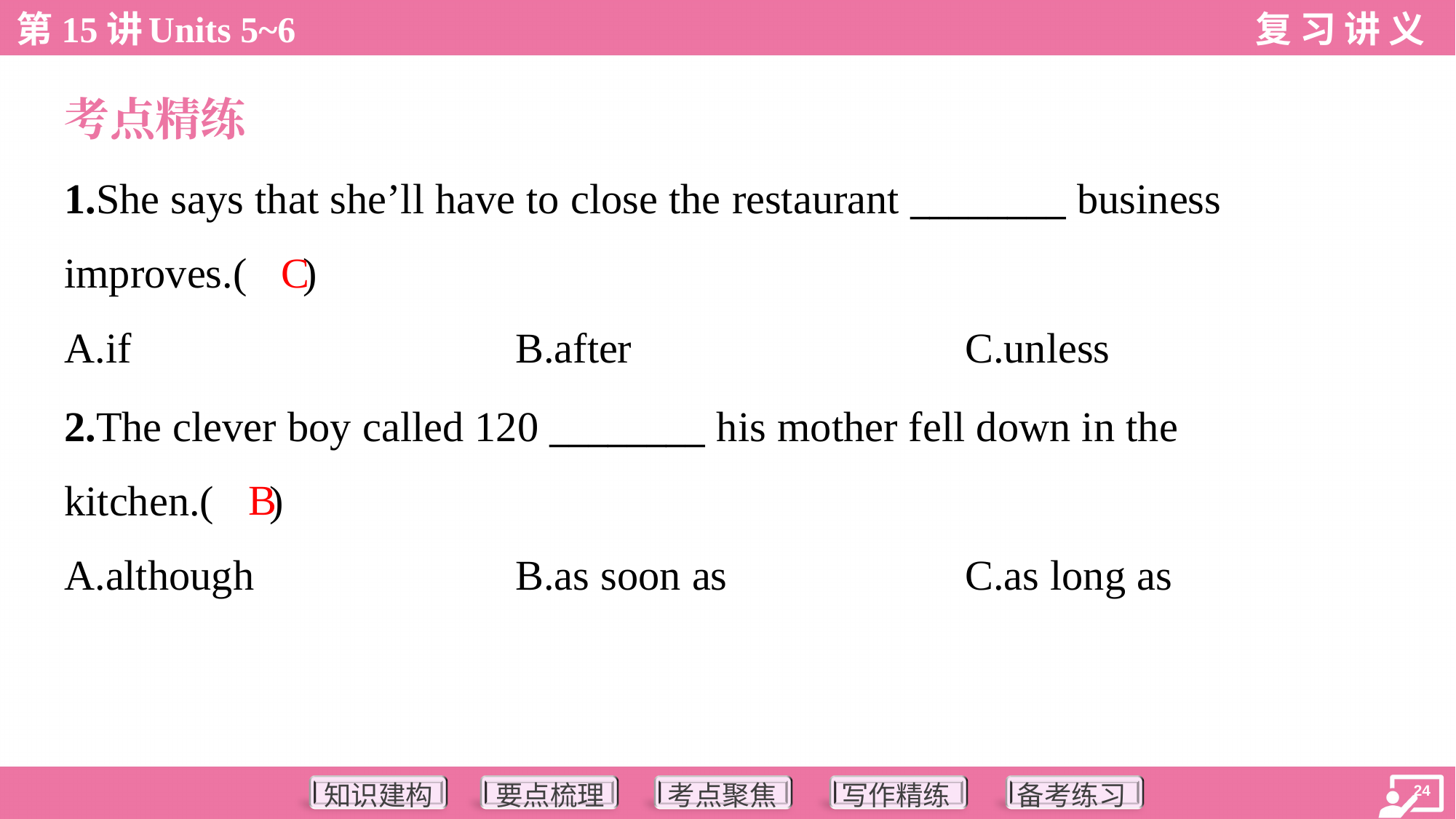

考点精练
1.She says that she’ll have to close the restaurant ________ business
improves.(     )
C
A.if	B.after	C.unless
2.The clever boy called 120 ________ his mother fell down in the
kitchen.(     )
B
A.although	B.as soon as	C.as long as